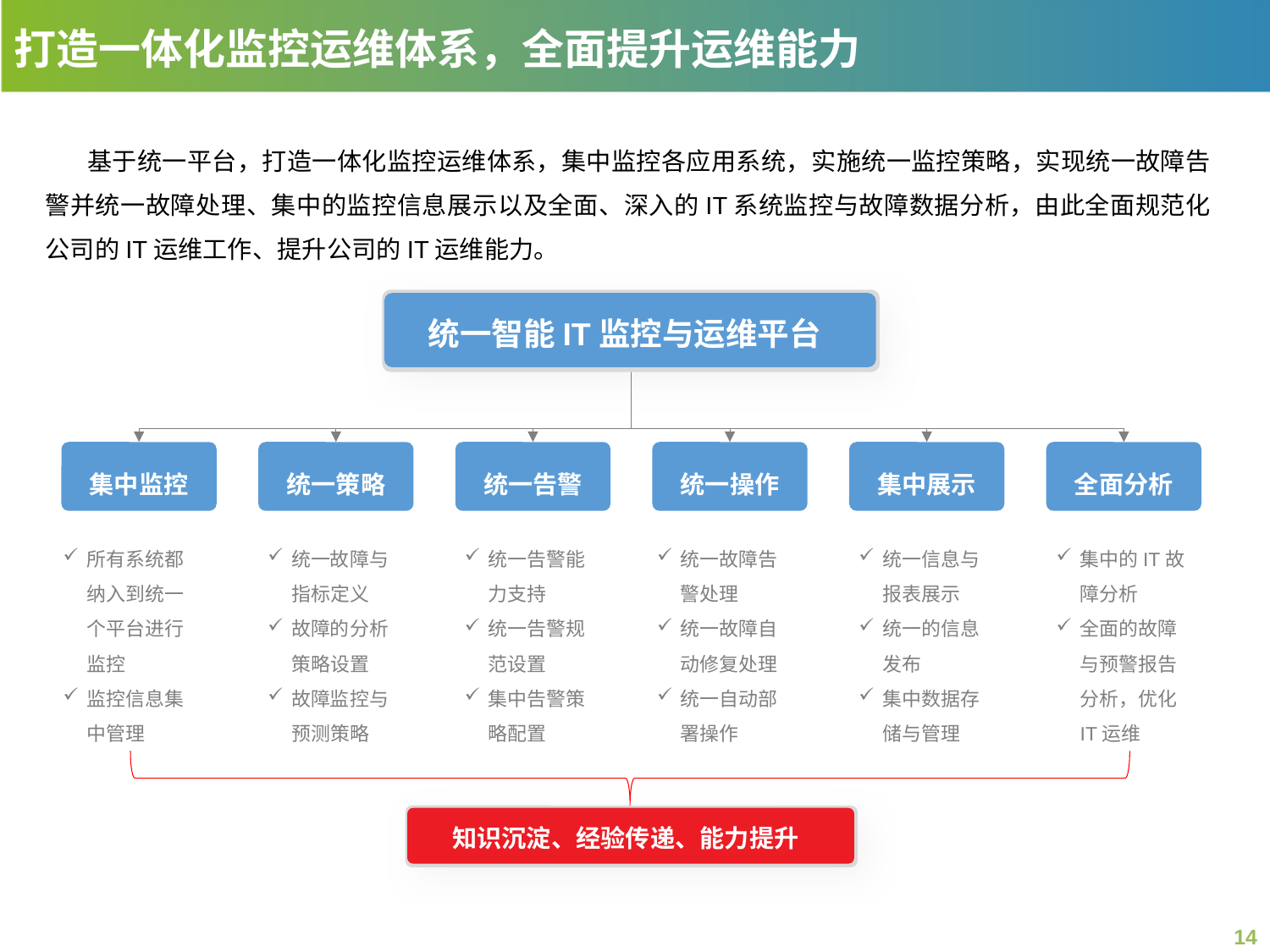

打造一体化监控运维体系，全面提升运维能力
基于统一平台，打造一体化监控运维体系，集中监控各应用系统，实施统一监控策略，实现统一故障告警并统一故障处理、集中的监控信息展示以及全面、深入的IT系统监控与故障数据分析，由此全面规范化公司的IT运维工作、提升公司的IT运维能力。

统一智能IT监控与运维平台
集中监控
统一策略
统一告警
统一操作
集中展示
全面分析
所有系统都纳入到统一个平台进行监控
监控信息集中管理
统一故障与指标定义
故障的分析策略设置
故障监控与预测策略
统一告警能力支持
统一告警规范设置
集中告警策略配置
统一故障告警处理
统一故障自动修复处理
统一自动部署操作
统一信息与报表展示
统一的信息发布
集中数据存储与管理
集中的IT故障分析
全面的故障与预警报告分析，优化IT运维

知识沉淀、经验传递、能力提升